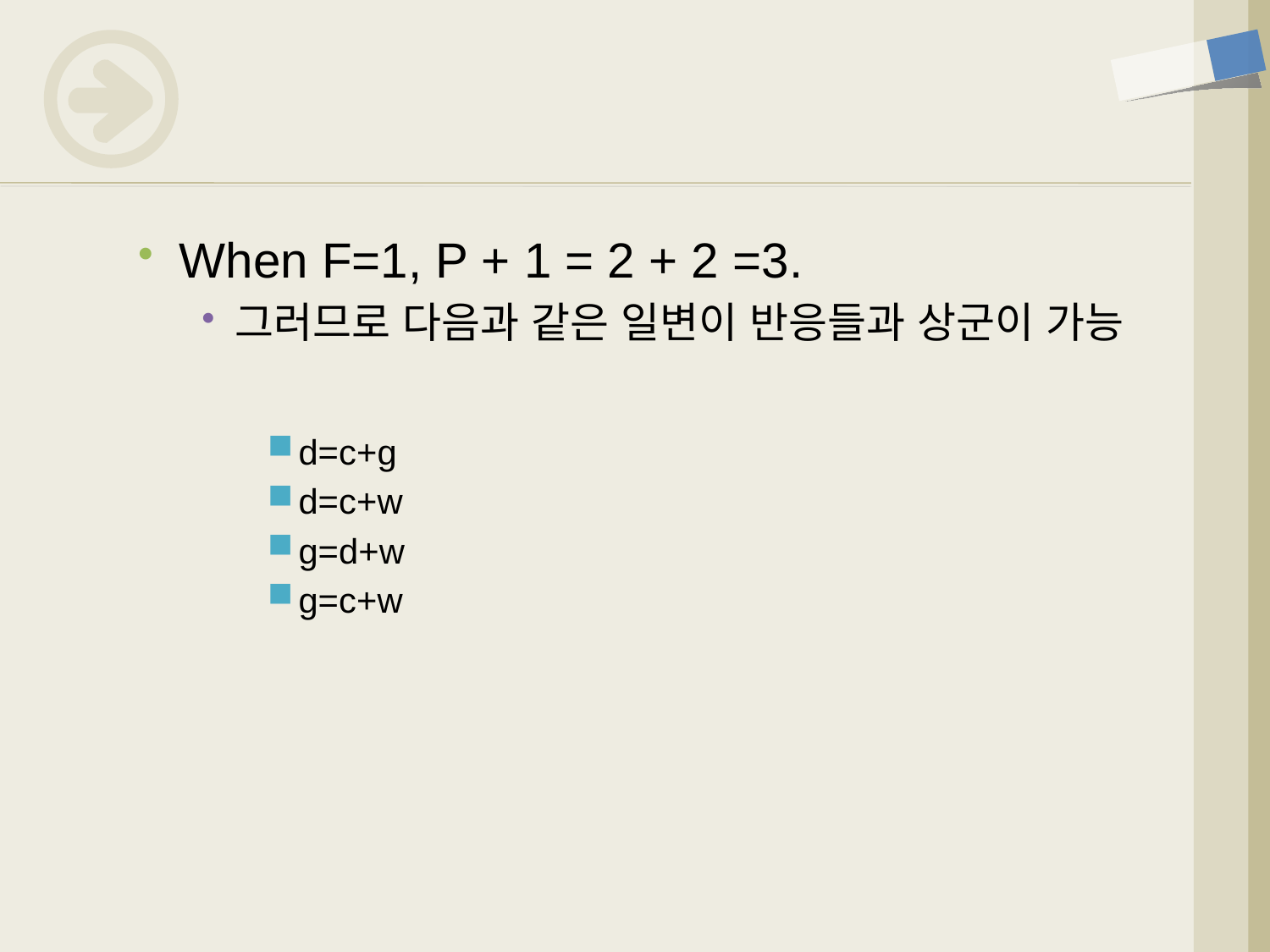

When F=1, P + 1 = 2 + 2 =3.
그러므로 다음과 같은 일변이 반응들과 상군이 가능

d=c+g
d=c+w
g=d+w
g=c+w